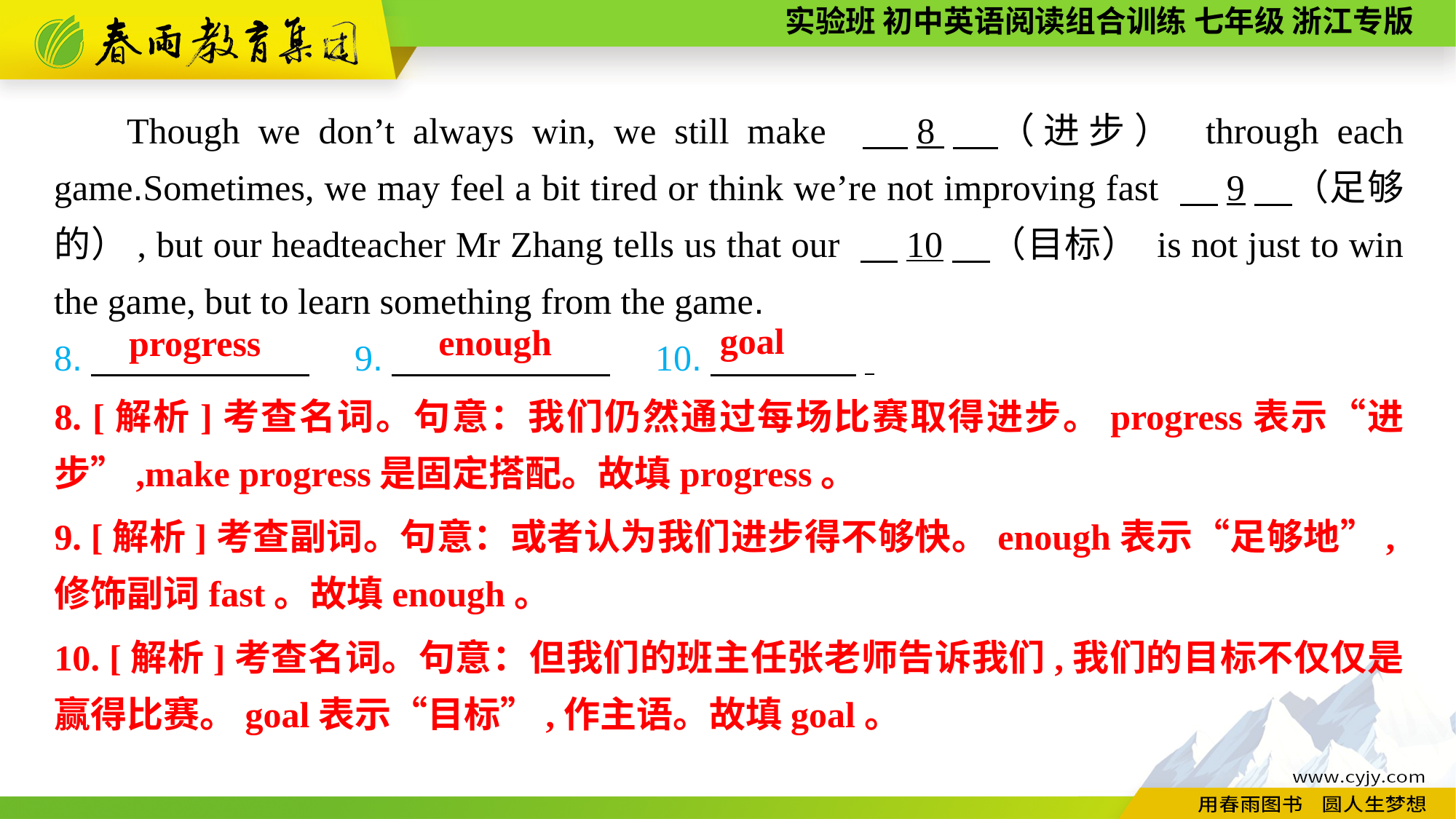

Though we don’t always win, we still make 　8　（进步） through each game.Sometimes, we may feel a bit tired or think we’re not improving fast 　9　（足够的）, but our headteacher Mr Zhang tells us that our 　10　（目标） is not just to win the game, but to learn something from the game.
8.　　　　　　　9.　　　　　　　10.　　　　.
goal
enough
progress
8. [解析]考查名词。句意：我们仍然通过每场比赛取得进步。progress表示“进步”,make progress是固定搭配。故填progress。
9. [解析]考查副词。句意：或者认为我们进步得不够快。enough表示“足够地”,修饰副词fast。故填enough。
10. [解析]考查名词。句意：但我们的班主任张老师告诉我们,我们的目标不仅仅是赢得比赛。goal表示“目标”,作主语。故填goal。